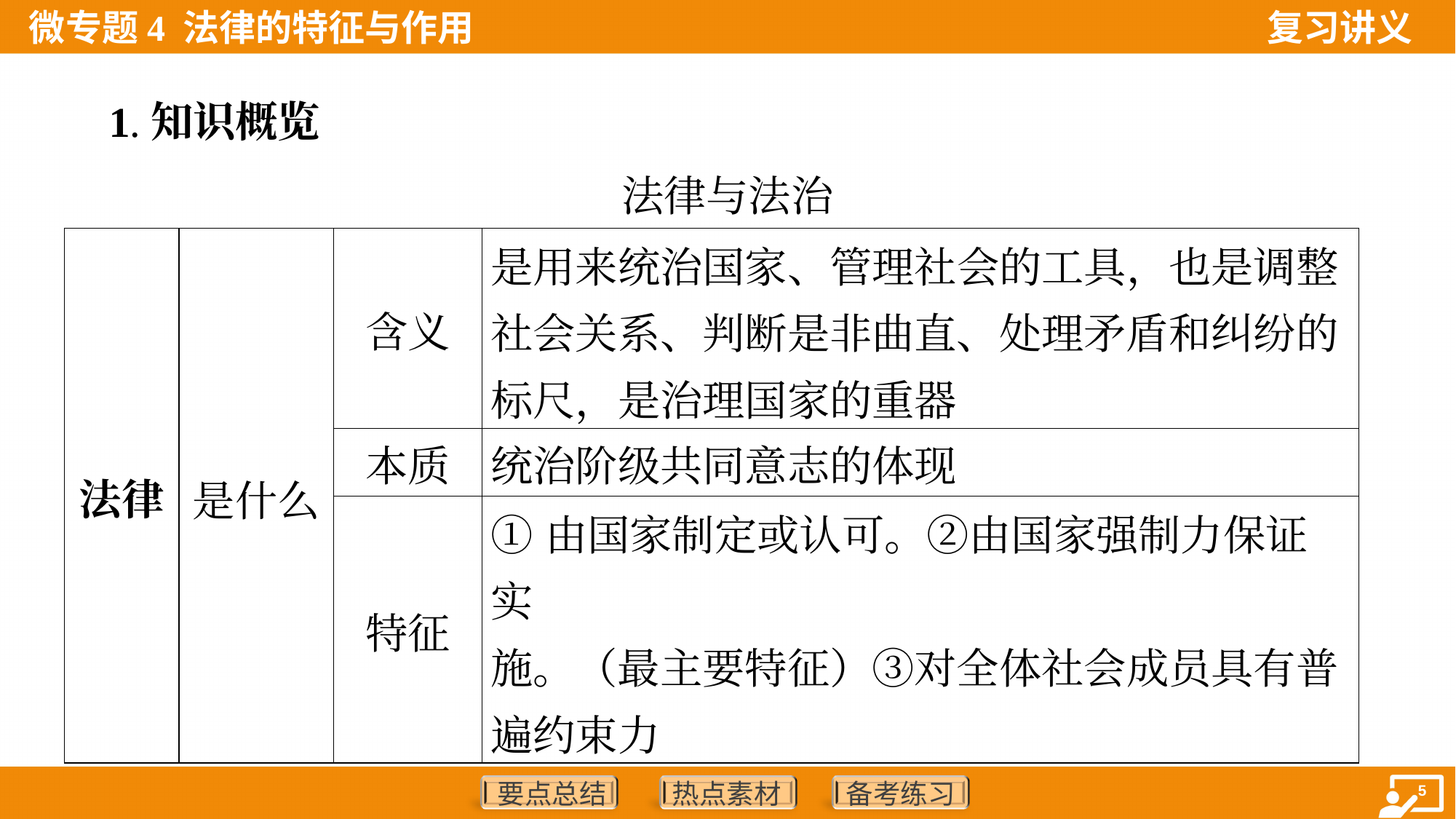

1.知识概览
法律与法治
| 法律 | 是什么 | 含义 | 是用来统治国家、管理社会的工具，也是调整社会关系、判断是非曲直、处理矛盾和纠纷的标尺，是治理国家的重器 |
| --- | --- | --- | --- |
|  |  | 本质 | 统治阶级共同意志的体现 |
|  |  | 特征 | ①由国家制定或认可。②由国家强制力保证实 施。（最主要特征）③对全体社会成员具有普遍约束力 |